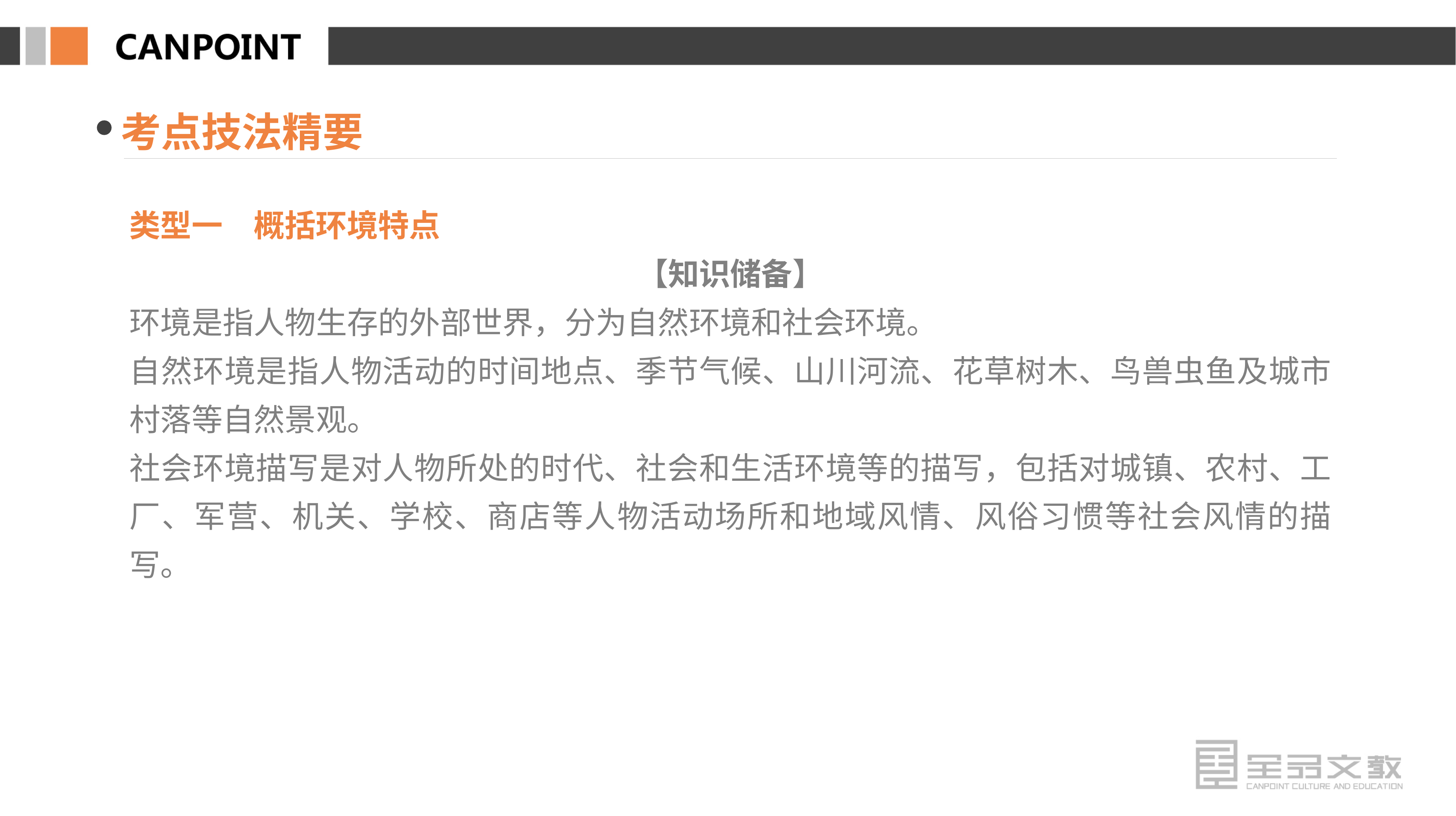

考点技法精要

类型一　概括环境特点
【知识储备】
环境是指人物生存的外部世界，分为自然环境和社会环境。
自然环境是指人物活动的时间地点、季节气候、山川河流、花草树木、鸟兽虫鱼及城市村落等自然景观。
社会环境描写是对人物所处的时代、社会和生活环境等的描写，包括对城镇、农村、工厂、军营、机关、学校、商店等人物活动场所和地域风情、风俗习惯等社会风情的描写。